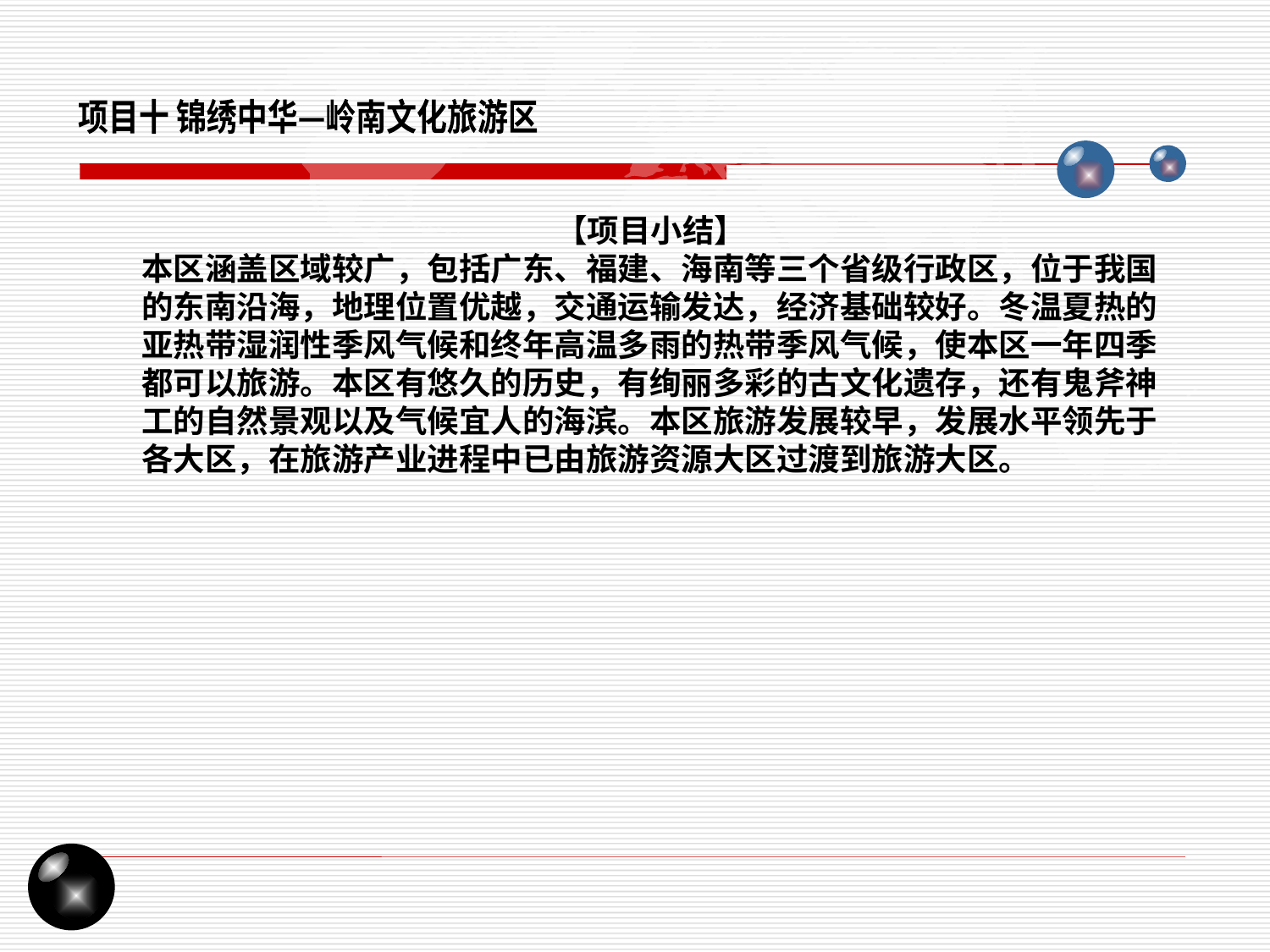

项目十 锦绣中华—岭南文化旅游区
【项目小结】
本区涵盖区域较广，包括广东、福建、海南等三个省级行政区，位于我国的东南沿海，地理位置优越，交通运输发达，经济基础较好。冬温夏热的亚热带湿润性季风气候和终年高温多雨的热带季风气候，使本区一年四季都可以旅游。本区有悠久的历史，有绚丽多彩的古文化遗存，还有鬼斧神工的自然景观以及气候宜人的海滨。本区旅游发展较早，发展水平领先于各大区，在旅游产业进程中已由旅游资源大区过渡到旅游大区。